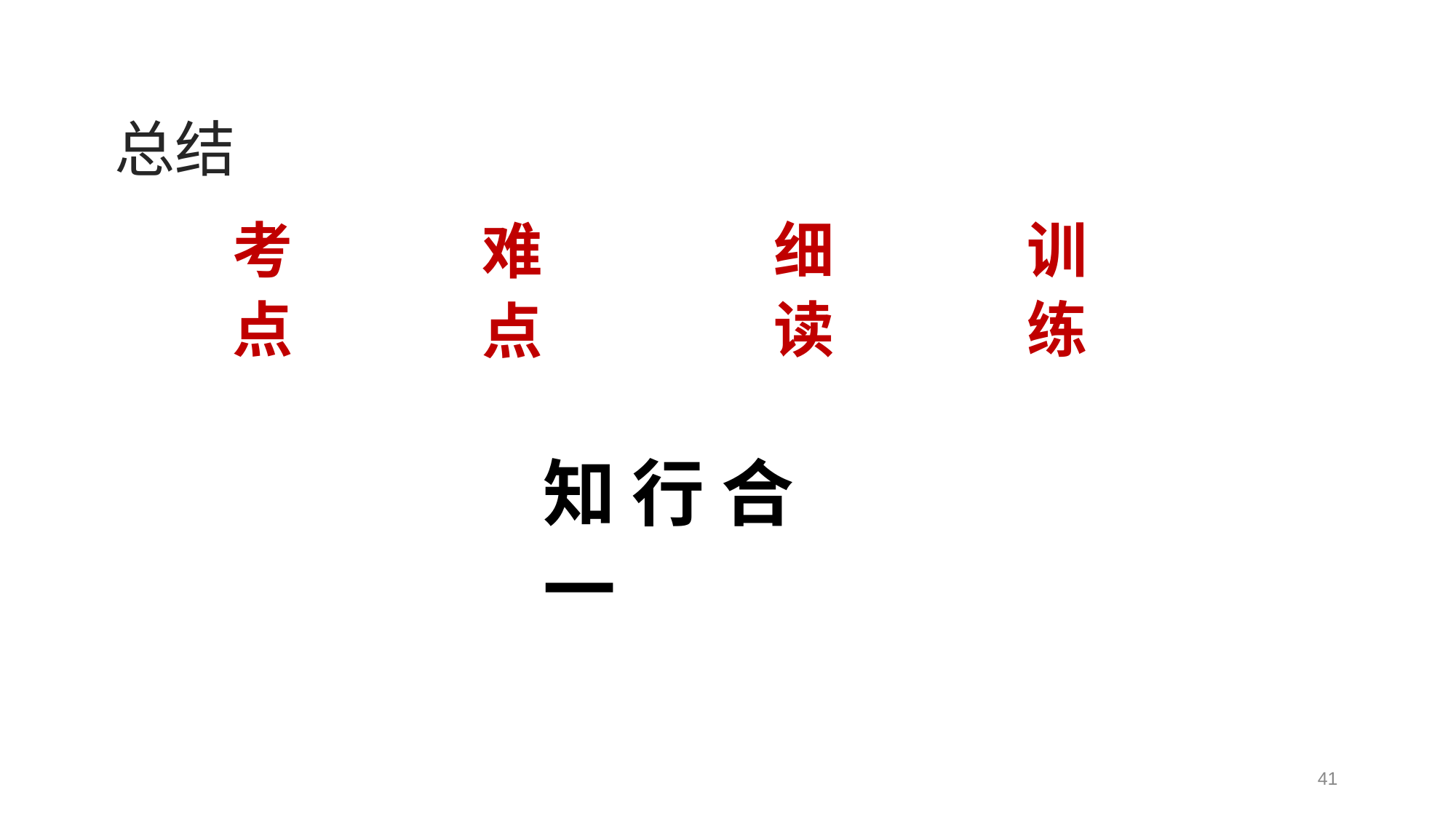

总结
考 点
细 读
训 练
难 点
知 行 合 一
41